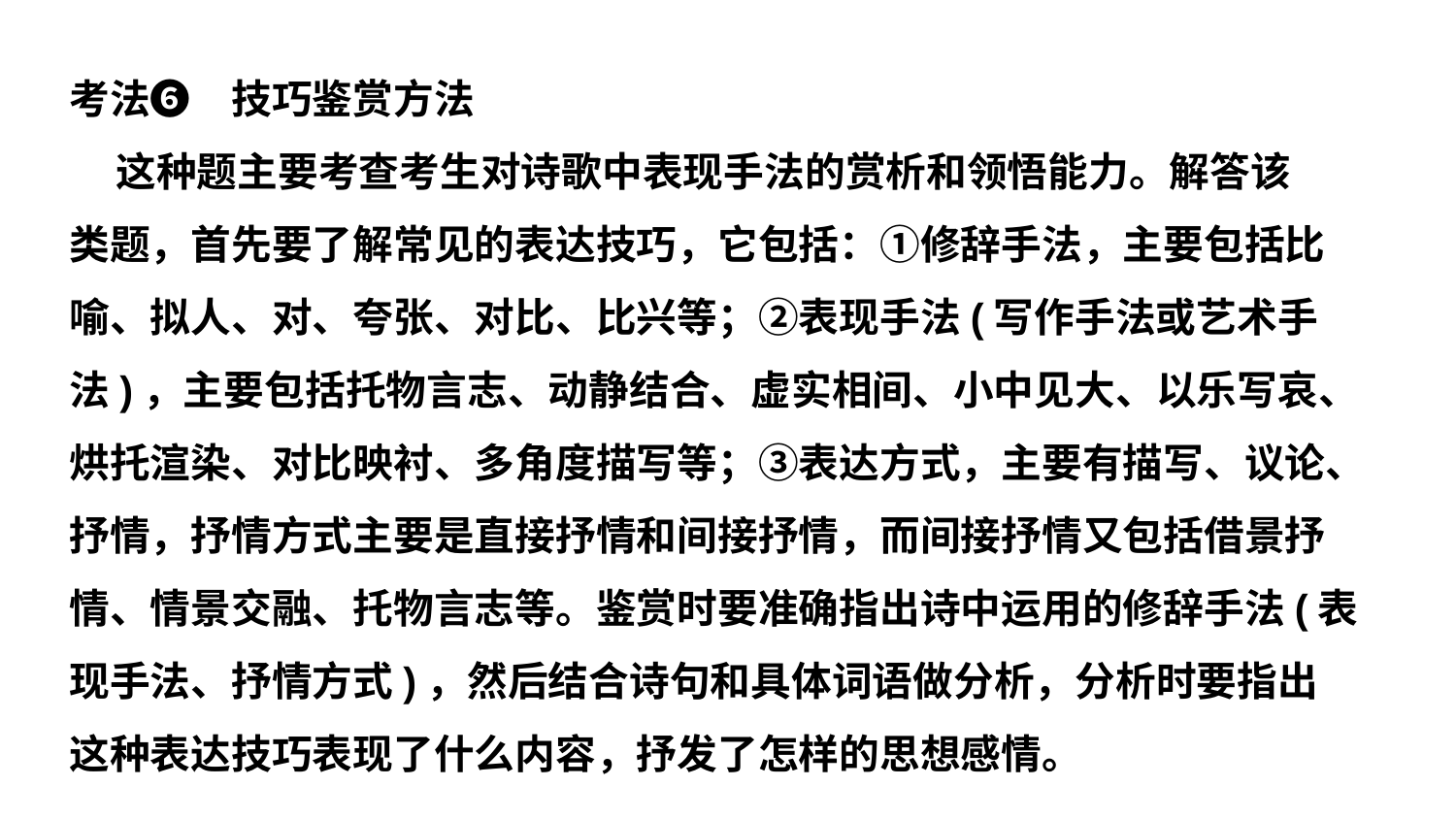

考法❻　技巧鉴赏方法
    这种题主要考查考生对诗歌中表现手法的赏析和领悟能力。解答该
类题，首先要了解常见的表达技巧，它包括：①修辞手法，主要包括比
喻、拟人、对、夸张、对比、比兴等；②表现手法(写作手法或艺术手
法)，主要包括托物言志、动静结合、虚实相间、小中见大、以乐写哀、
烘托渲染、对比映衬、多角度描写等；③表达方式，主要有描写、议论、
抒情，抒情方式主要是直接抒情和间接抒情，而间接抒情又包括借景抒
情、情景交融、托物言志等。鉴赏时要准确指出诗中运用的修辞手法(表
现手法、抒情方式)，然后结合诗句和具体词语做分析，分析时要指出
这种表达技巧表现了什么内容，抒发了怎样的思想感情。